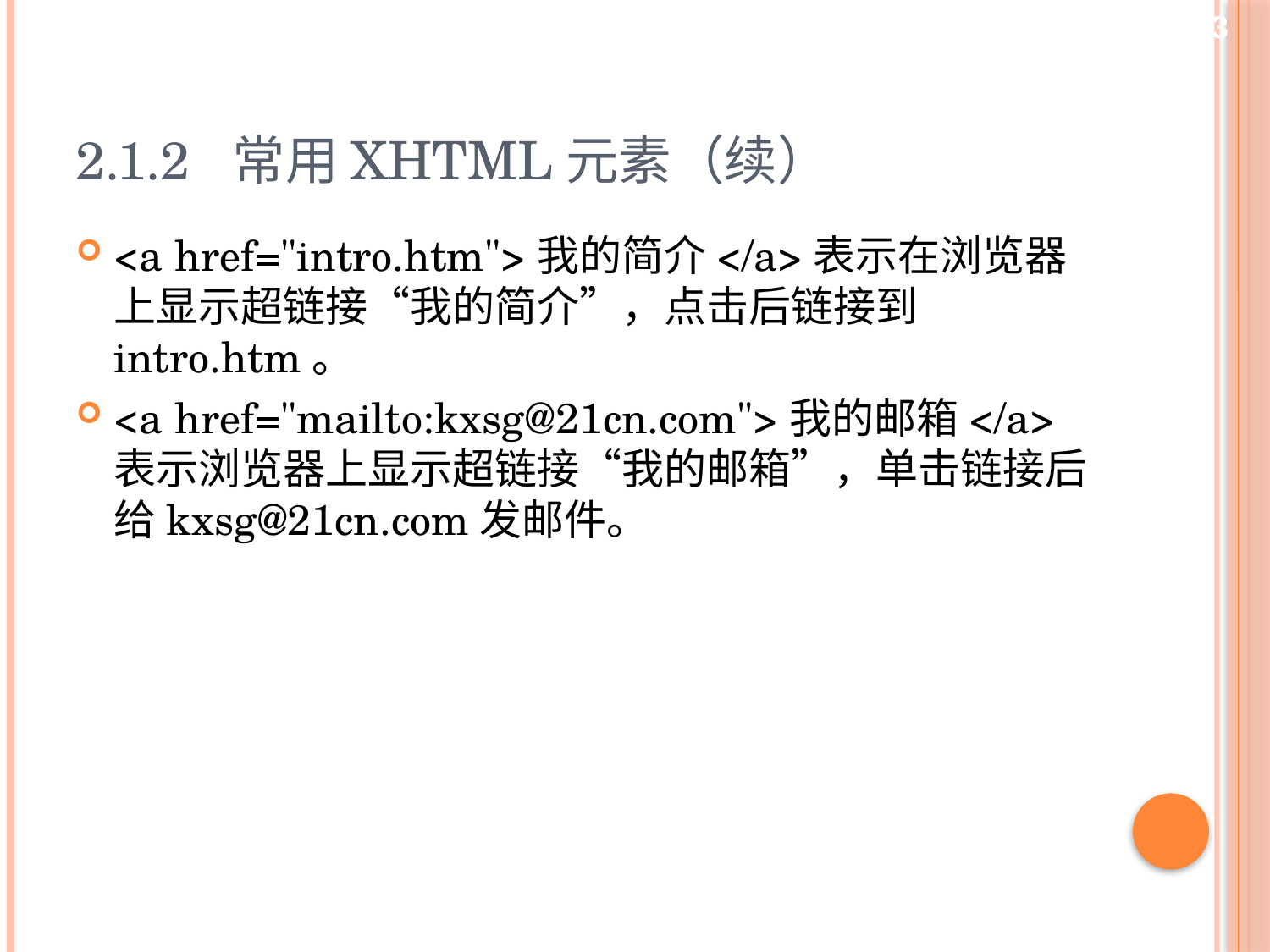

13
# 2.1.2  常用XHTML元素（续）
<a href="intro.htm">我的简介</a>表示在浏览器上显示超链接“我的简介”，点击后链接到intro.htm。
<a href="mailto:kxsg@21cn.com">我的邮箱</a>表示浏览器上显示超链接“我的邮箱”，单击链接后给kxsg@21cn.com发邮件。